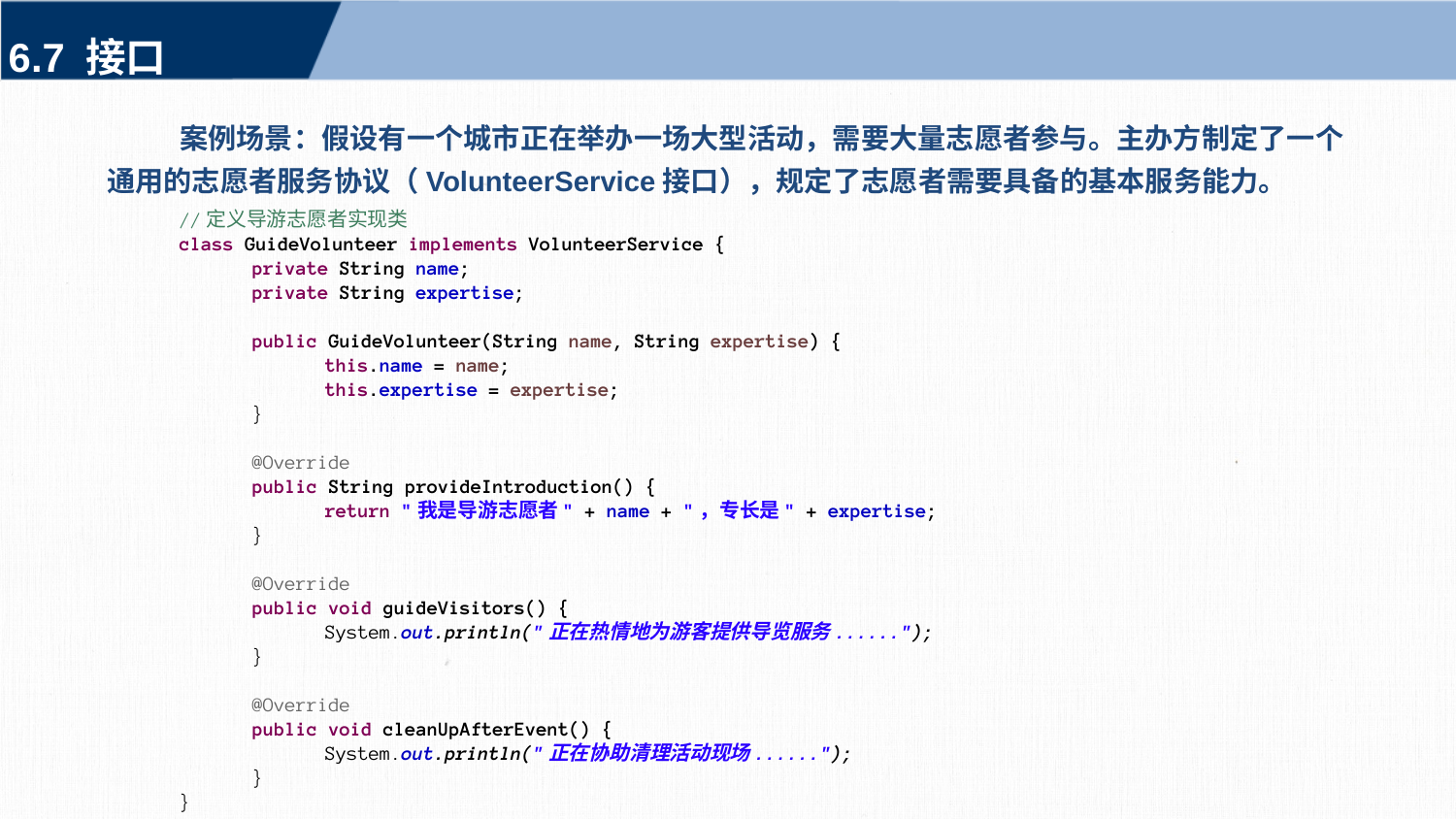

6.7 接口

案例场景：假设有一个城市正在举办一场大型活动，需要大量志愿者参与。主办方制定了一个通用的志愿者服务协议（VolunteerService接口），规定了志愿者需要具备的基本服务能力。
//定义导游志愿者实现类
class GuideVolunteer implements VolunteerService {
private String name;
private String expertise;

public GuideVolunteer(String name, String expertise) {
this.name = name;
this.expertise = expertise;
}

@Override
public String provideIntroduction() {
return "我是导游志愿者" + name + "，专长是" + expertise;
}

@Override
public void guideVisitors() {
System.out.println("正在热情地为游客提供导览服务......");
}

@Override
public void cleanUpAfterEvent() {
System.out.println("正在协助清理活动现场......");
}
}